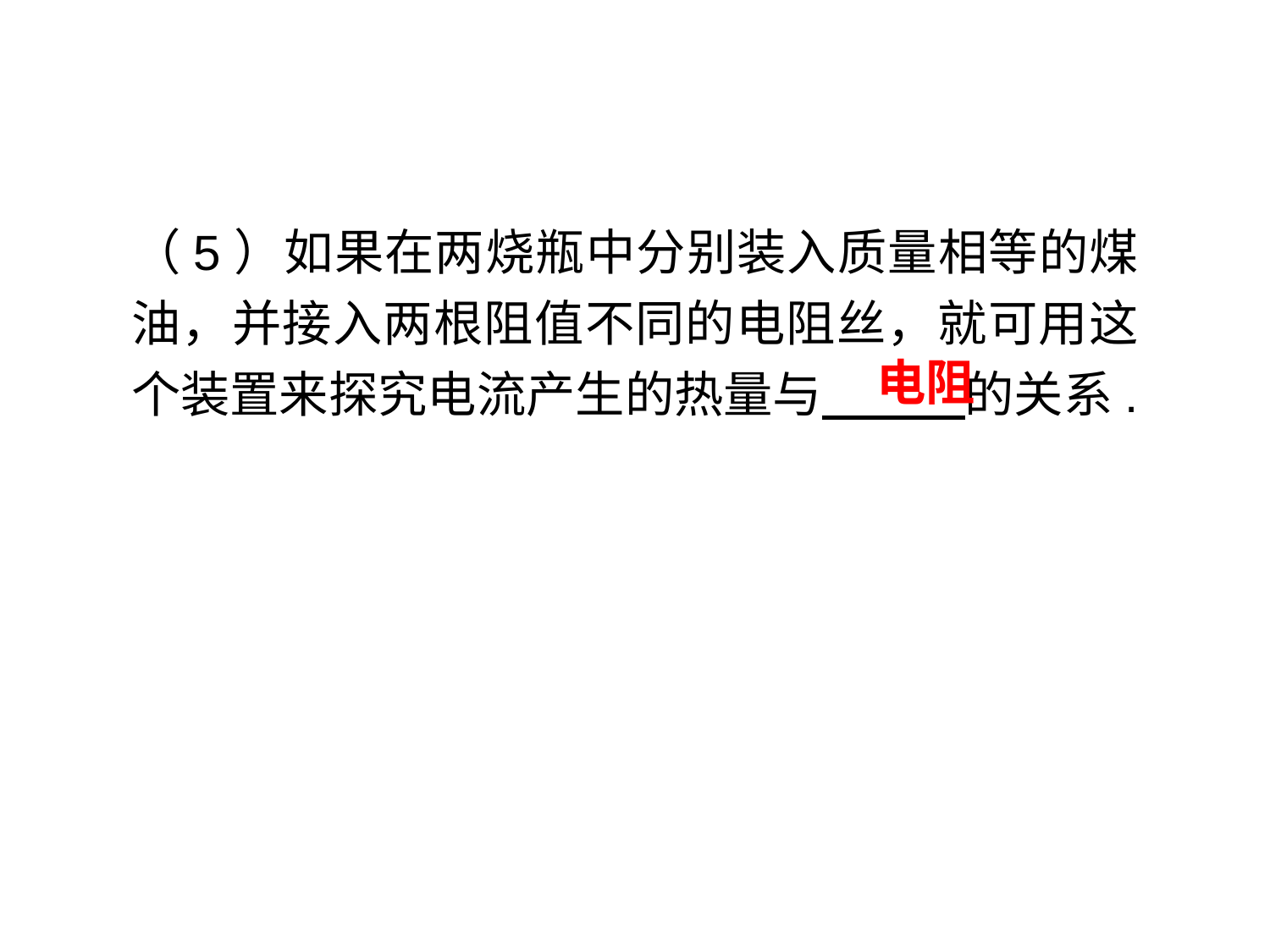

（5）如果在两烧瓶中分别装入质量相等的煤油，并接入两根阻值不同的电阻丝，就可用这个装置来探究电流产生的热量与　    　的关系.
电阻